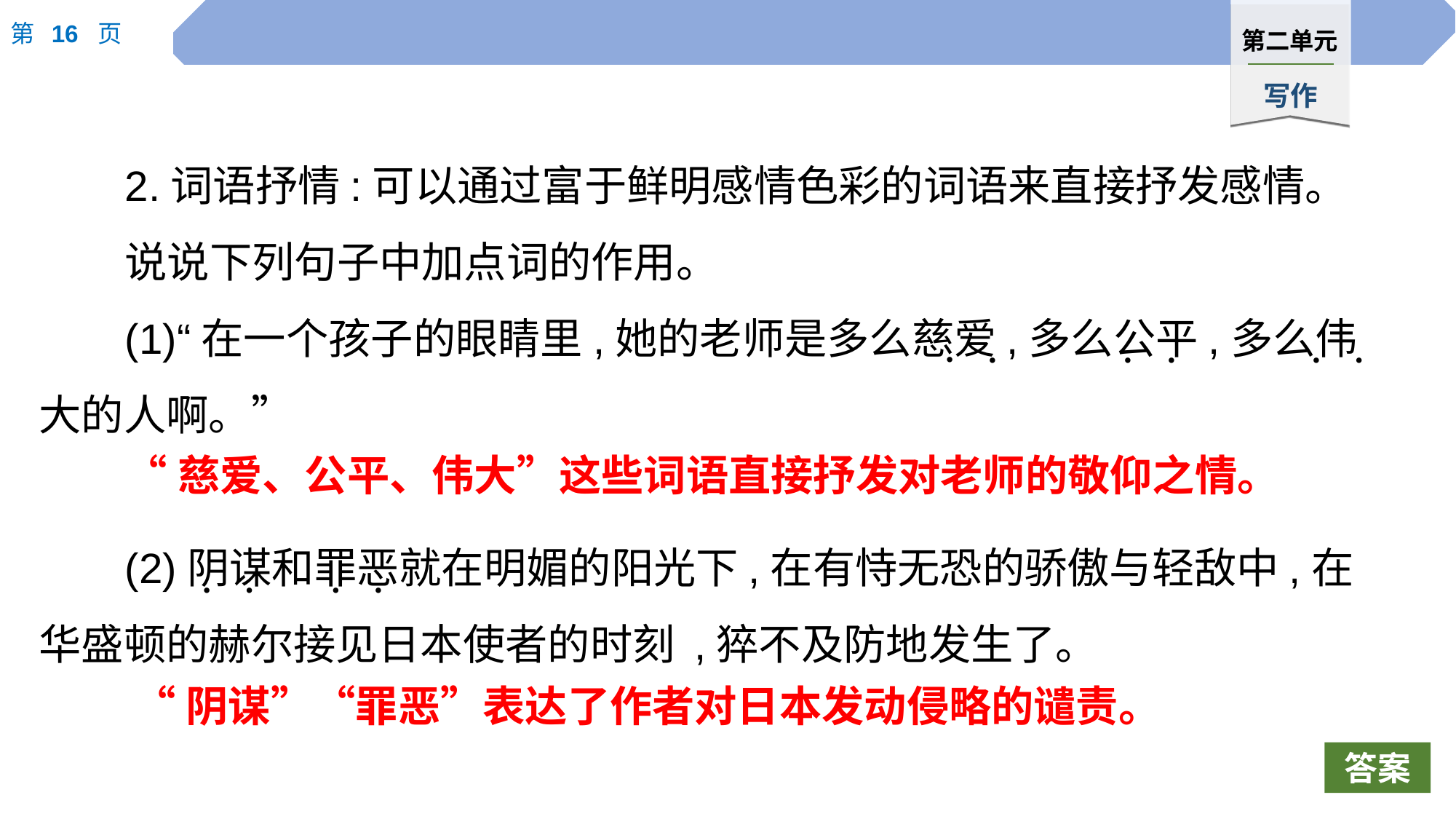

2.词语抒情:可以通过富于鲜明感情色彩的词语来直接抒发感情。
说说下列句子中加点词的作用。
(1)“在一个孩子的眼睛里,她的老师是多么慈爱,多么公平,多么伟大的人啊。”

(2)阴谋和罪恶就在明媚的阳光下,在有恃无恐的骄傲与轻敌中,在华盛顿的赫尔接见日本使者的时刻 ,猝不及防地发生了。

 ·
 ·
 ·
 ·
 ·
 ·
“慈爱、公平、伟大”这些词语直接抒发对老师的敬仰之情。
 ·
 ·
 ·
 ·
“阴谋”“罪恶”表达了作者对日本发动侵略的谴责。
答案